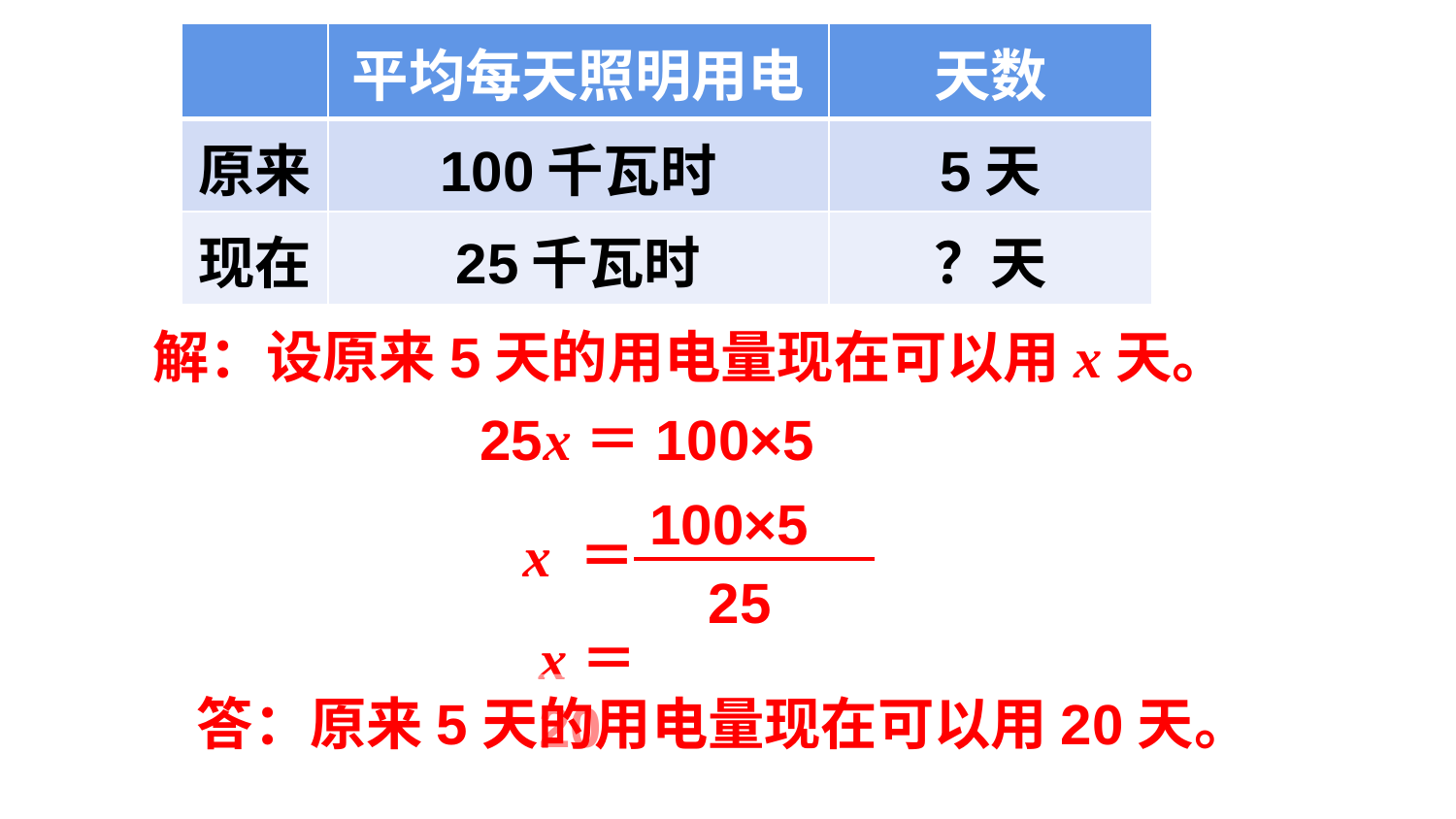

|  | 平均每天照明用电 | 天数 |
| --- | --- | --- |
| 原来 | 100千瓦时 | 5天 |
| 现在 | 25千瓦时 | ？天 |
解：设原来5天的用电量现在可以用x天。
25x＝100×5
100×5
25
x ＝
x＝20
答：原来5天的用电量现在可以用20天。